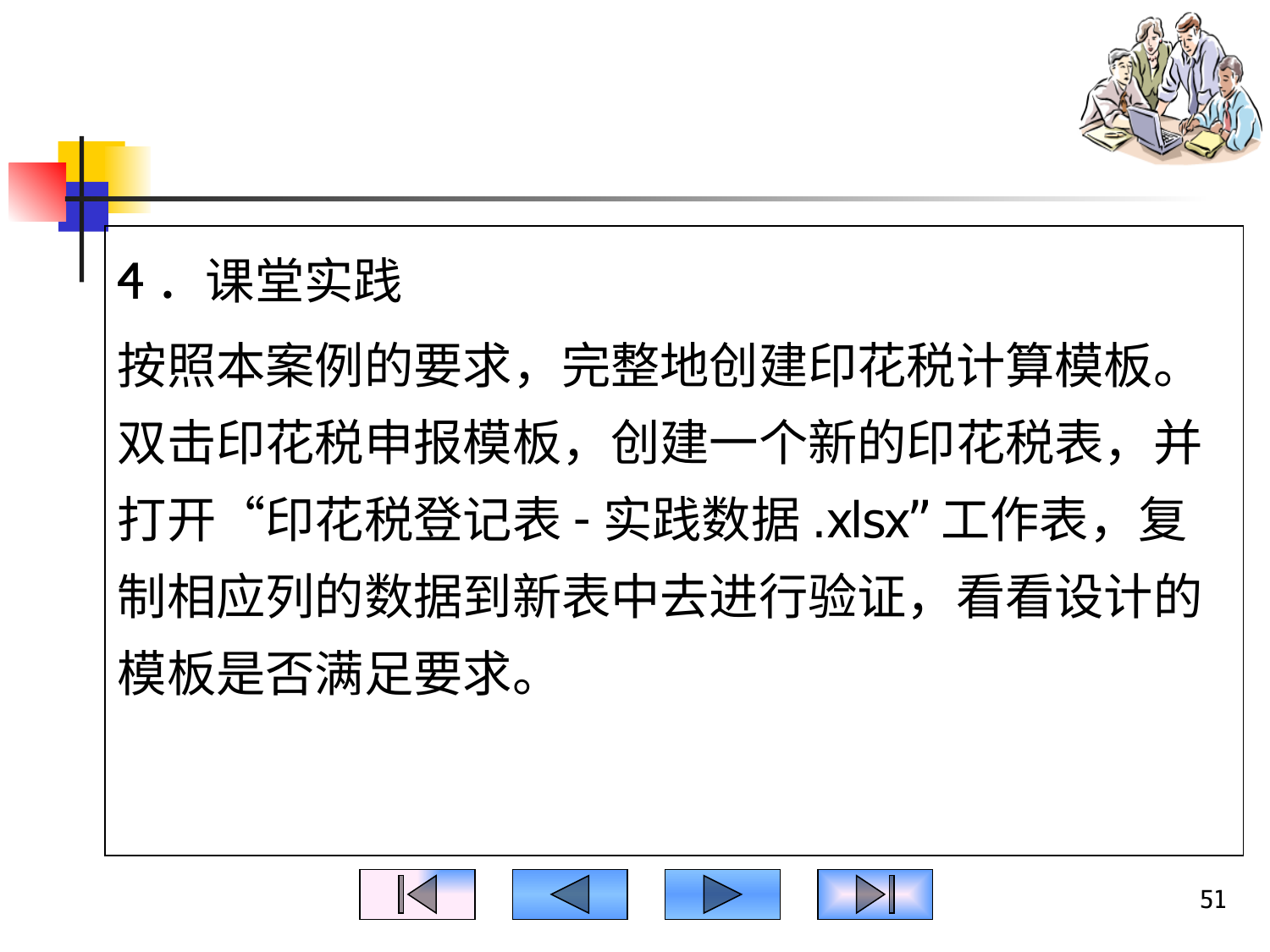

#
4．课堂实践
按照本案例的要求，完整地创建印花税计算模板。双击印花税申报模板，创建一个新的印花税表，并打开“印花税登记表-实践数据.xlsx”工作表，复制相应列的数据到新表中去进行验证，看看设计的模板是否满足要求。
51